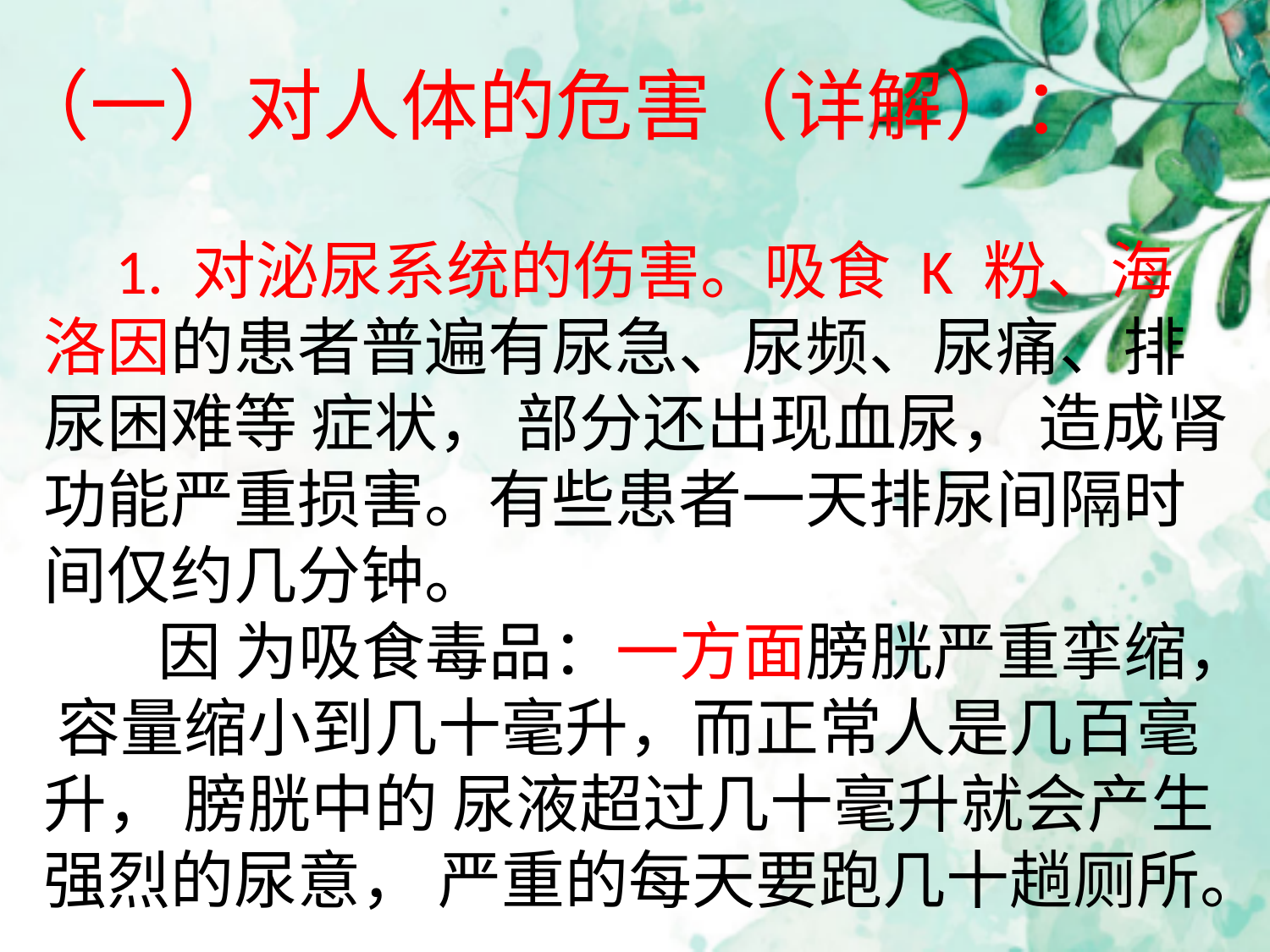

（一）对人体的危害（详解）：
     1. 对泌尿系统的伤害。吸食 K 粉、海洛因的患者普遍有尿急、尿频、尿痛、排尿困难等 症状， 部分还出现血尿， 造成肾功能严重损害。有些患者一天排尿间隔时间仅约几分钟。
       因 为吸食毒品：一方面膀胱严重挛缩， 容量缩小到几十毫升，而正常人是几百毫升， 膀胱中的 尿液超过几十毫升就会产生强烈的尿意， 严重的每天要跑几十趟厕所。